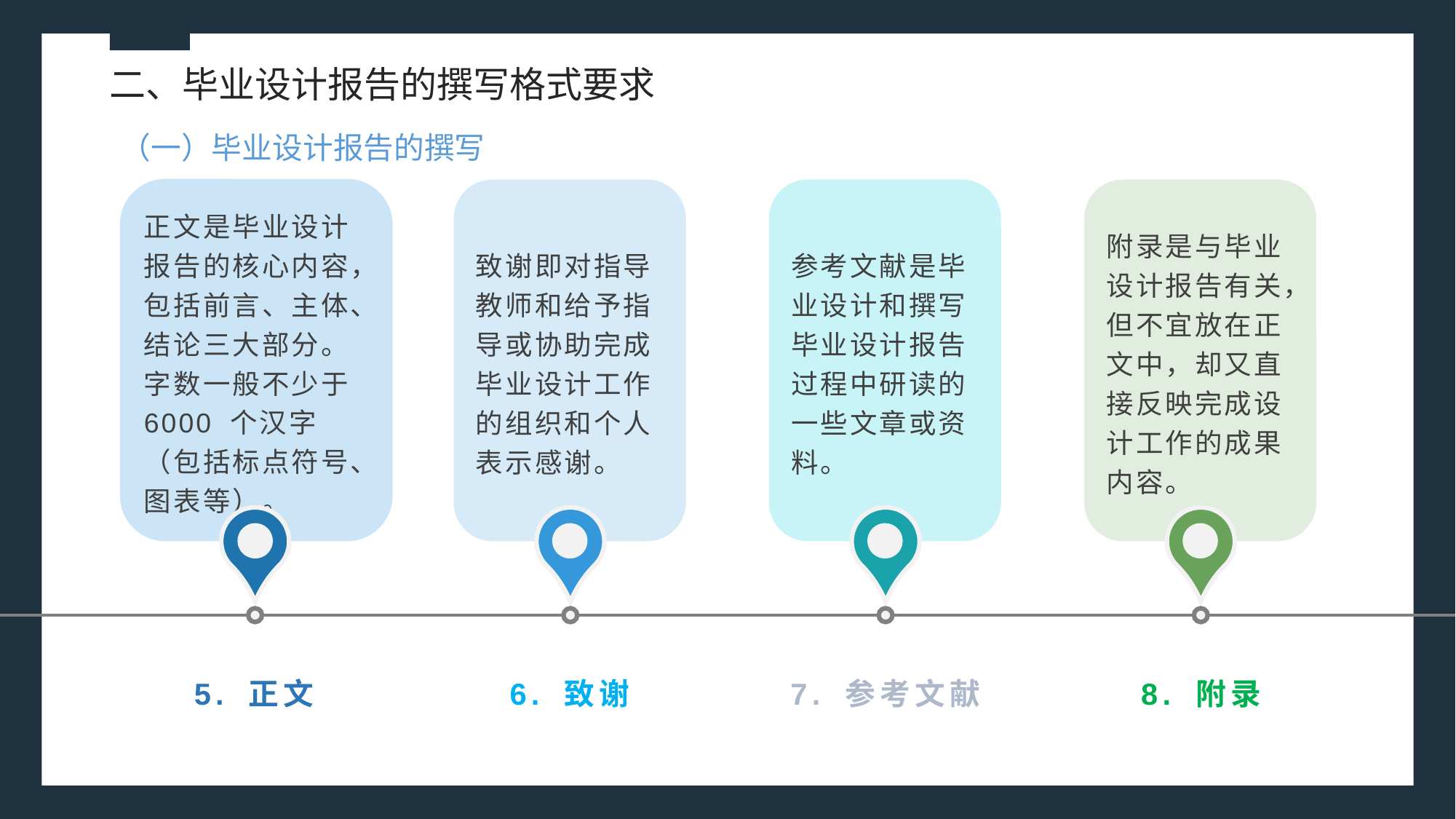

二、毕业设计报告的撰写格式要求
（一）毕业设计报告的撰写
正文是毕业设计报告的核心内容，包括前言、主体、结论三大部分。字数一般不少于 6000 个汉字（包括标点符号、图表等）。
致谢即对指导教师和给予指导或协助完成毕业设计工作的组织和个人表示感谢。
参考文献是毕业设计和撰写毕业设计报告过程中研读的一些文章或资料。
附录是与毕业设计报告有关，但不宜放在正文中，却又直接反映完成设计工作的成果内容。

5. 正文
6. 致谢
7. 参考文献
8. 附录